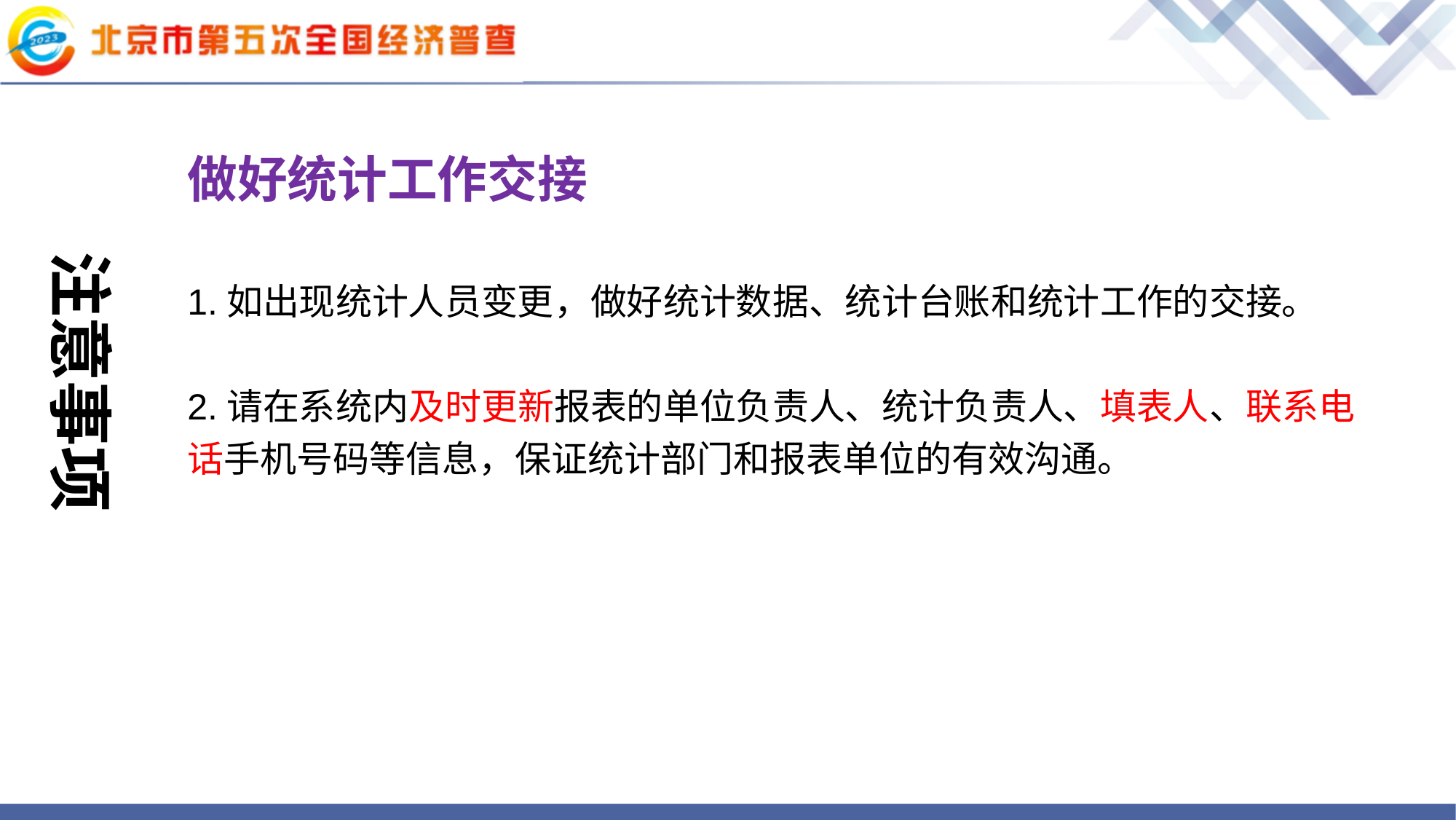

做好统计工作交接

注意事项
1.如出现统计人员变更，做好统计数据、统计台账和统计工作的交接。

2.请在系统内及时更新报表的单位负责人、统计负责人、填表人、联系电话手机号码等信息，保证统计部门和报表单位的有效沟通。